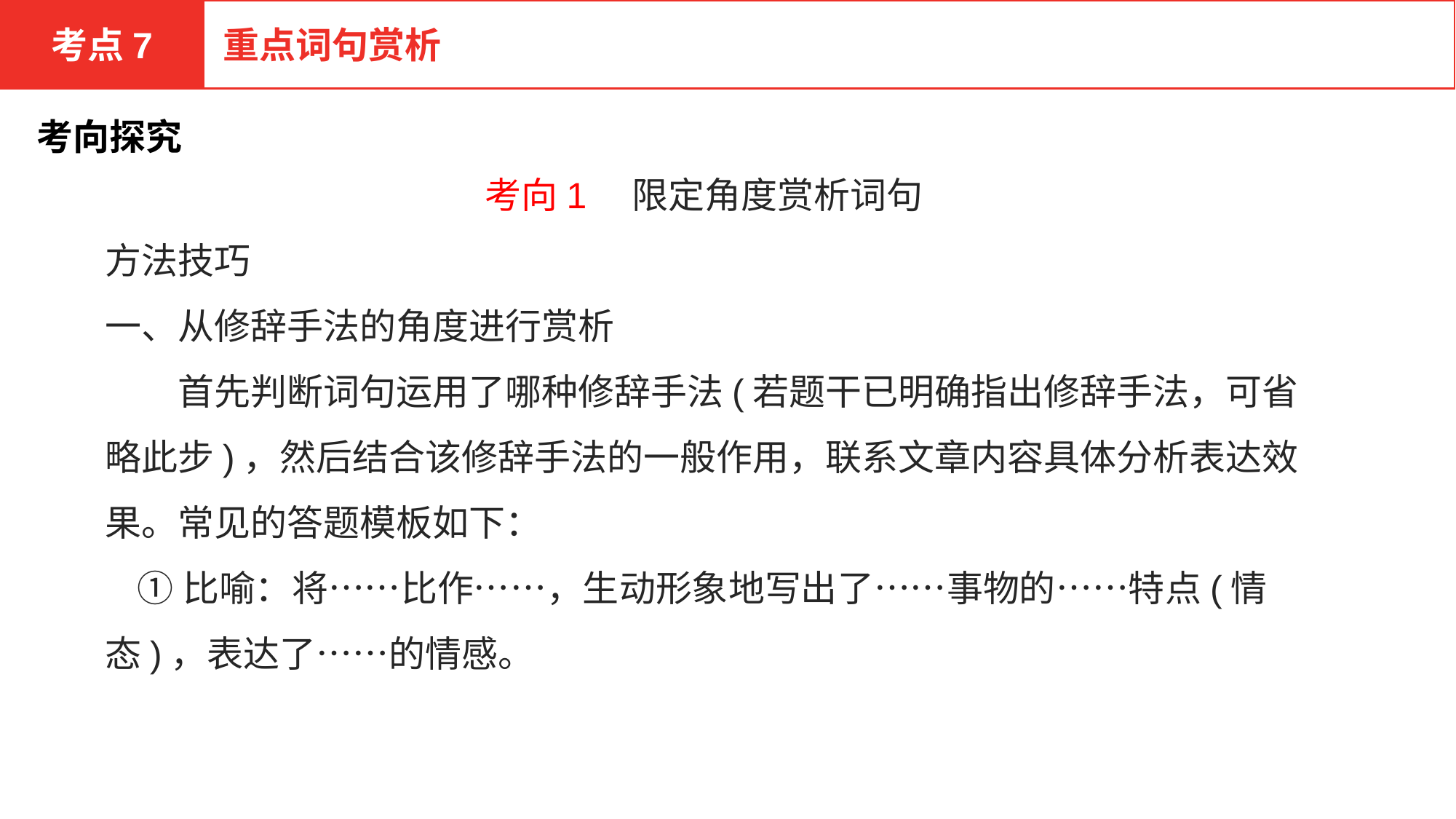

考点7
重点词句赏析
考向探究
考向1　限定角度赏析词句
方法技巧
一、从修辞手法的角度进行赏析
　　首先判断词句运用了哪种修辞手法(若题干已明确指出修辞手法，可省略此步)，然后结合该修辞手法的一般作用，联系文章内容具体分析表达效果。常见的答题模板如下：
    ①比喻：将……比作……，生动形象地写出了……事物的……特点(情态)，表达了……的情感。